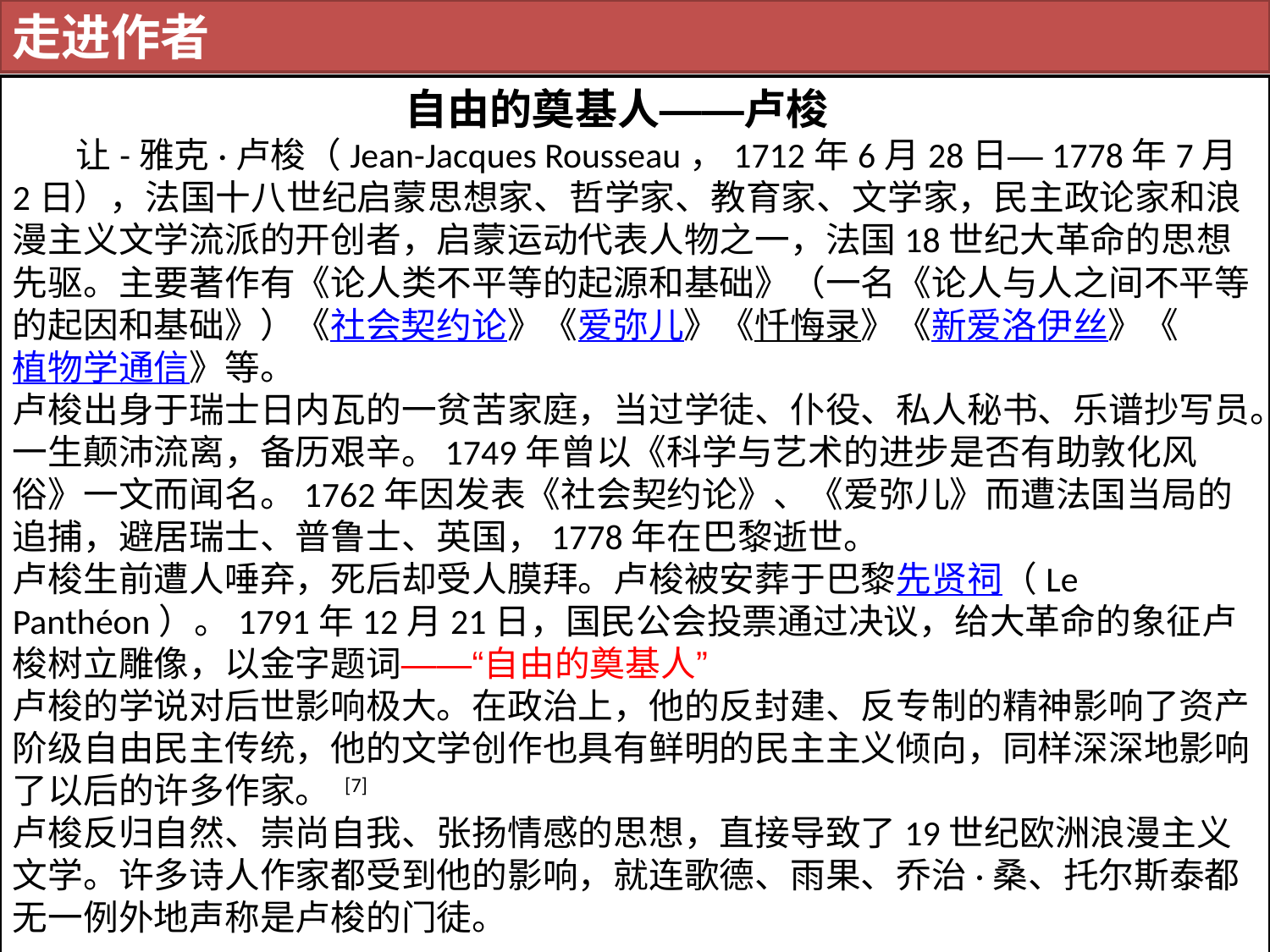

走进作者
自由的奠基人——卢梭
　　让-雅克·卢梭（Jean-Jacques Rousseau，1712年6月28日—1778年7月2日），法国十八世纪启蒙思想家、哲学家、教育家、文学家，民主政论家和浪漫主义文学流派的开创者，启蒙运动代表人物之一，法国18世纪大革命的思想先驱。主要著作有《论人类不平等的起源和基础》（一名《论人与人之间不平等的起因和基础》）《社会契约论》《爱弥儿》《忏悔录》《新爱洛伊丝》《植物学通信》等。
卢梭出身于瑞士日内瓦的一贫苦家庭，当过学徒、仆役、私人秘书、乐谱抄写员。一生颠沛流离，备历艰辛。1749年曾以《科学与艺术的进步是否有助敦化风俗》一文而闻名。1762年因发表《社会契约论》、《爱弥儿》而遭法国当局的追捕，避居瑞士、普鲁士、英国，1778年在巴黎逝世。
卢梭生前遭人唾弃，死后却受人膜拜。卢梭被安葬于巴黎先贤祠（Le Panthéon）。1791年12月21日，国民公会投票通过决议，给大革命的象征卢梭树立雕像，以金字题词——“自由的奠基人”
卢梭的学说对后世影响极大。在政治上，他的反封建、反专制的精神影响了资产阶级自由民主传统，他的文学创作也具有鲜明的民主主义倾向，同样深深地影响了以后的许多作家。 [7]
卢梭反归自然、崇尚自我、张扬情感的思想，直接导致了19世纪欧洲浪漫主义文学。许多诗人作家都受到他的影响，就连歌德、雨果、乔治·桑、托尔斯泰都无一例外地声称是卢梭的门徒。